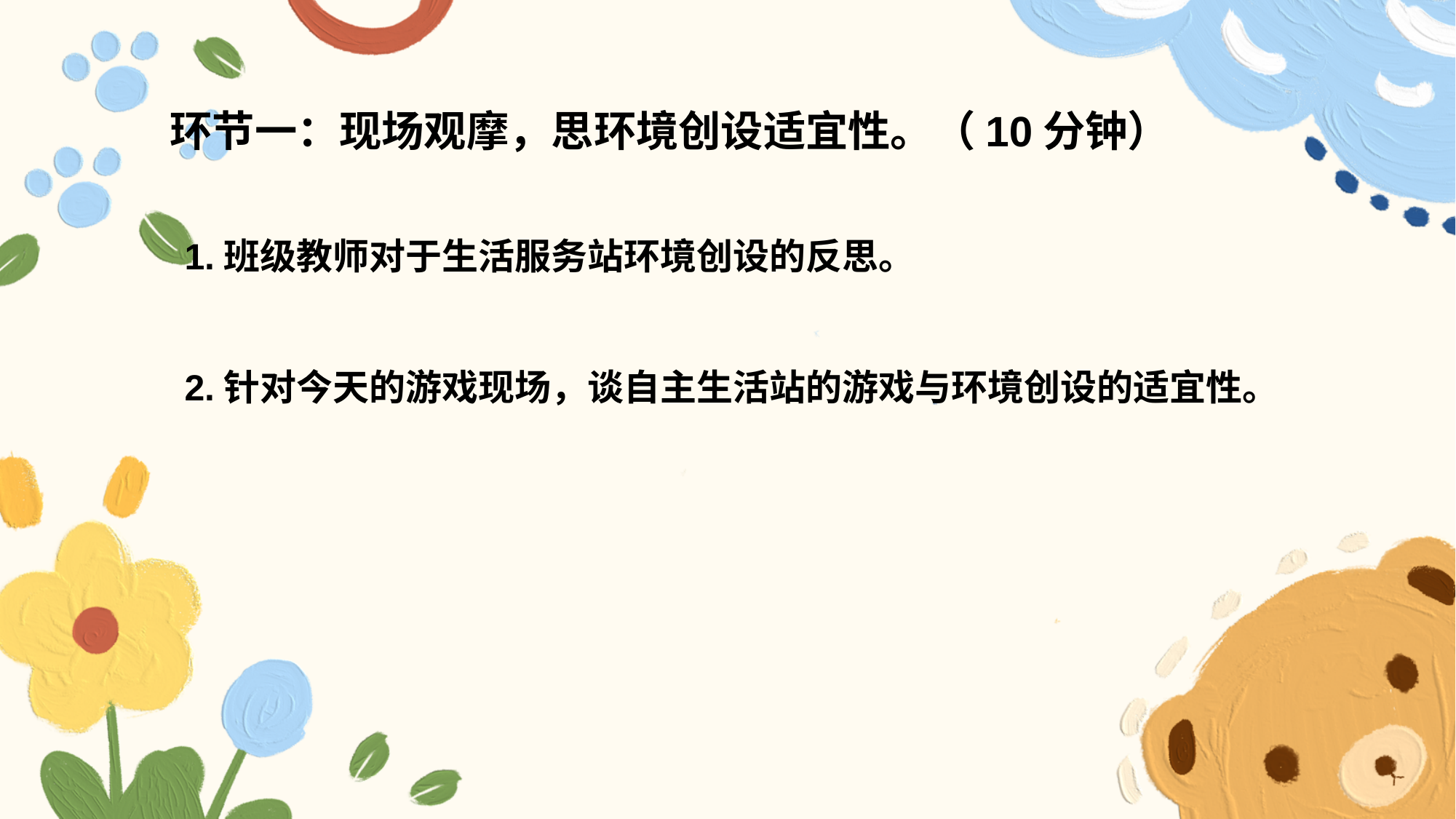

环节一：现场观摩，思环境创设适宜性。（10分钟）
1.班级教师对于生活服务站环境创设的反思。

2.针对今天的游戏现场，谈自主生活站的游戏与环境创设的适宜性。